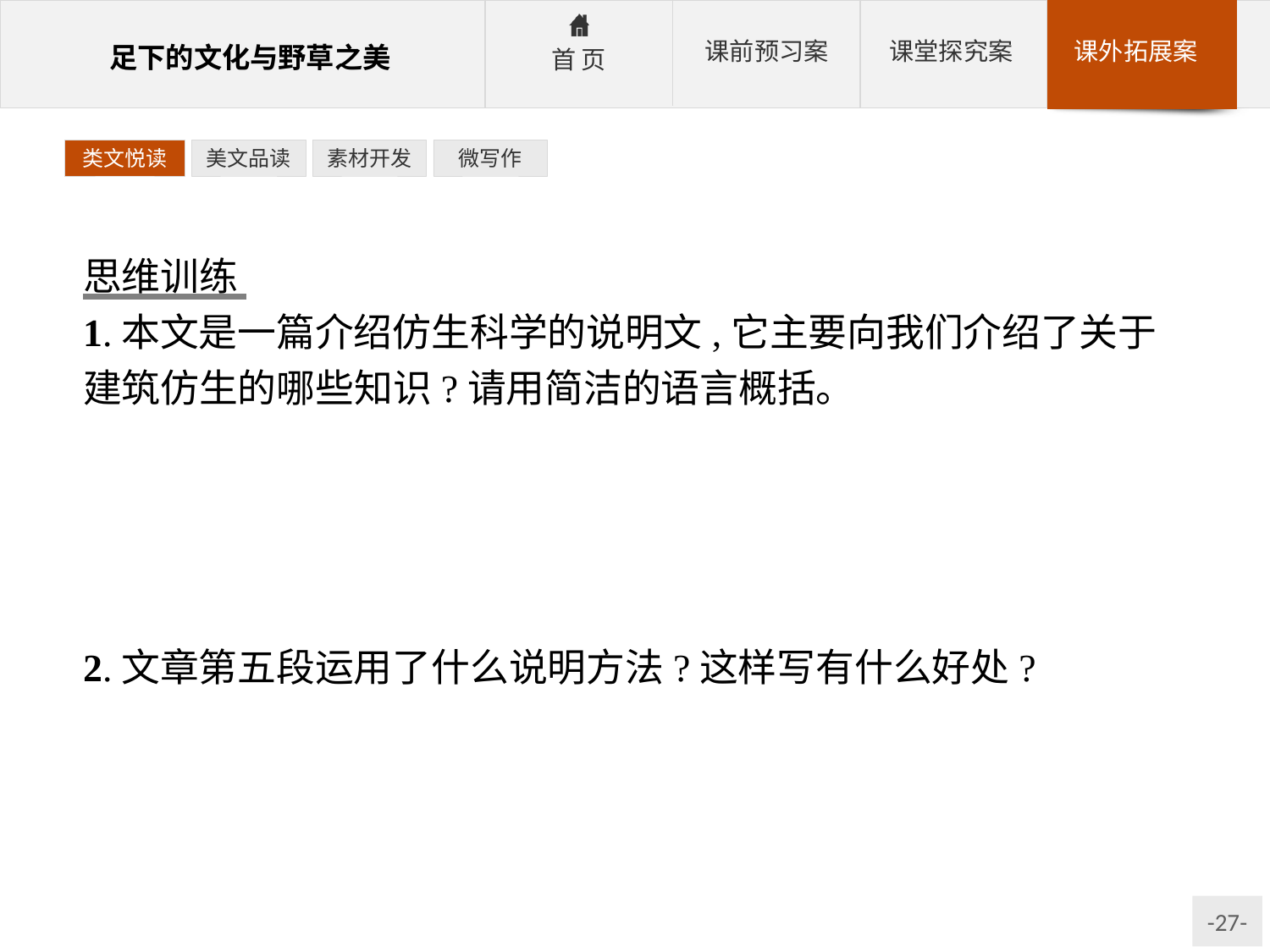

类文悦读
美文品读
素材开发
微写作
思维训练
1.本文是一篇介绍仿生科学的说明文,它主要向我们介绍了关于建筑仿生的哪些知识?请用简洁的语言概括。
参考答案:①仿生建筑设计是吸收动物、植物的生长机理,以及一切自然生态的规律,结合设计的自身特点,而适应新环境的一种创造。②人类实施建筑仿生工程的作用和意义。③建筑仿生是科学与美学的有机结合。
2.文章第五段运用了什么说明方法?这样写有什么好处?
参考答案:运用举例子、列数字的说明方法。具体而准确地说明了人类仿生工程的巨大意义。